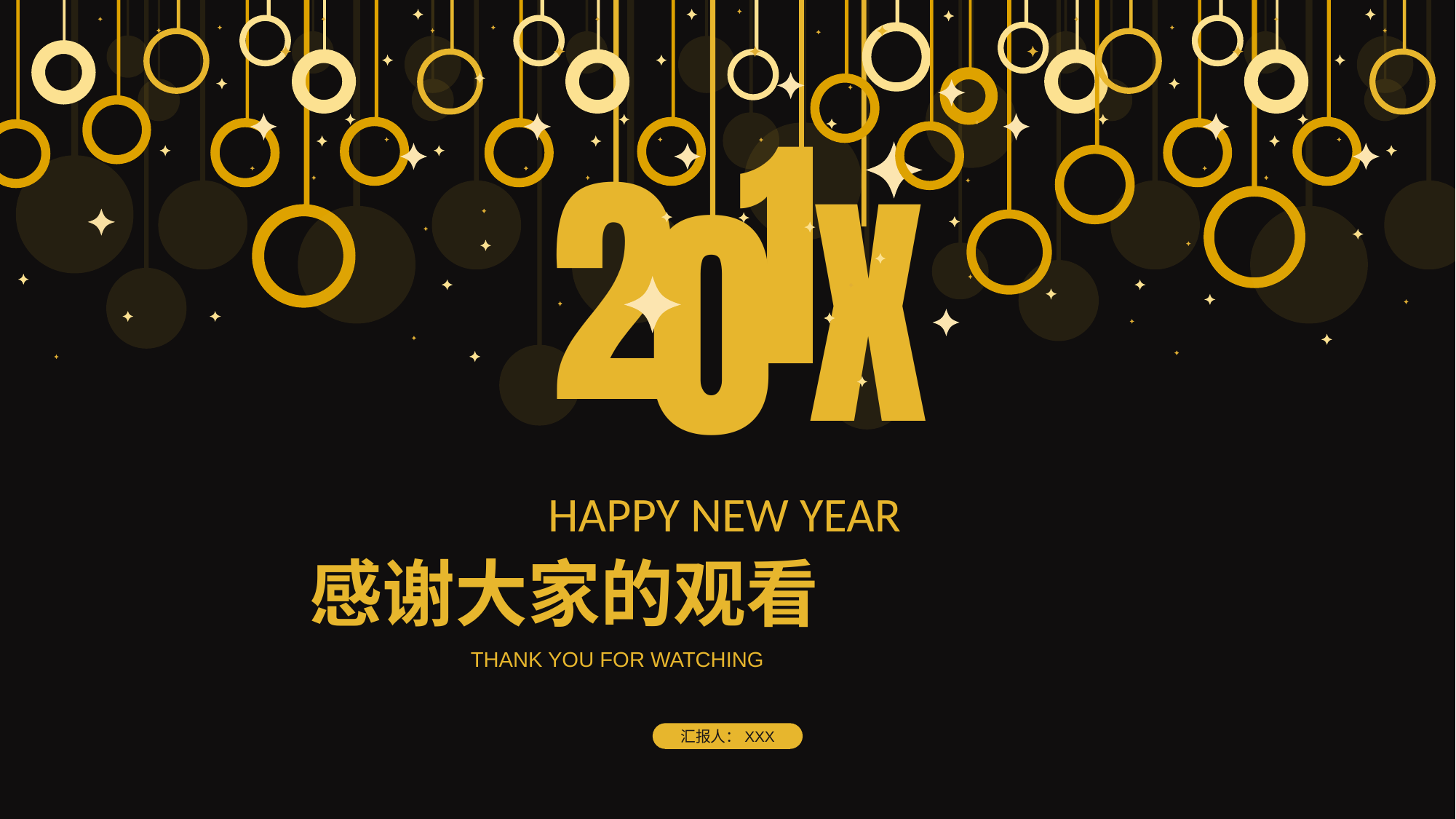

1
2
X
0
HAPPY NEW YEAR
感谢大家的观看
THANK YOU FOR WATCHING
汇报人：XXX